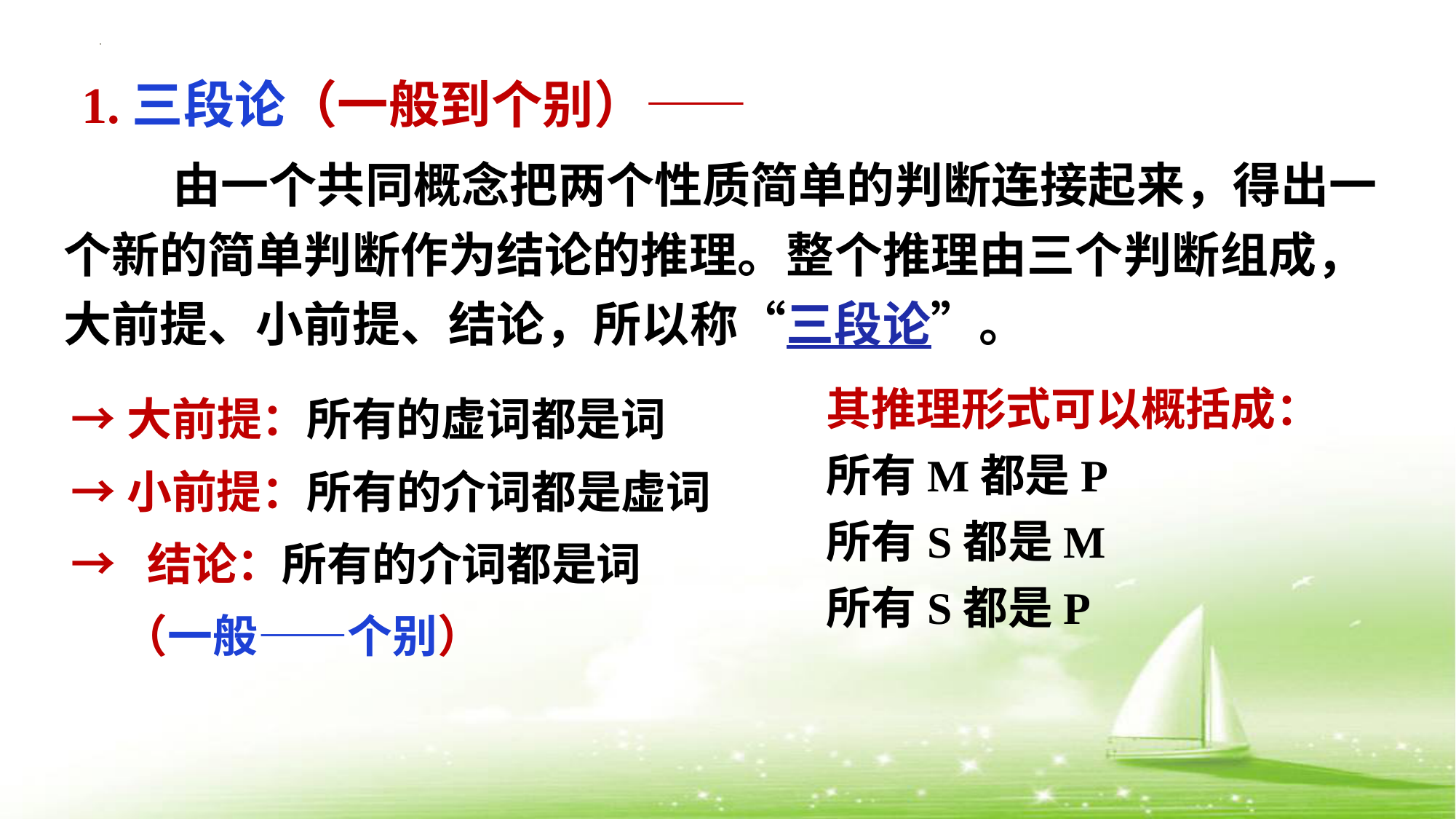

1.三段论（一般到个别）——
	由一个共同概念把两个性质简单的判断连接起来，得出一个新的简单判断作为结论的推理。整个推理由三个判断组成，大前提、小前提、结论，所以称“三段论”。
其推理形式可以概括成：
所有M都是P
所有S都是M
所有S都是P
→大前提：所有的虚词都是词
→小前提：所有的介词都是虚词
→  结论：所有的介词都是词
    （一般——个别）